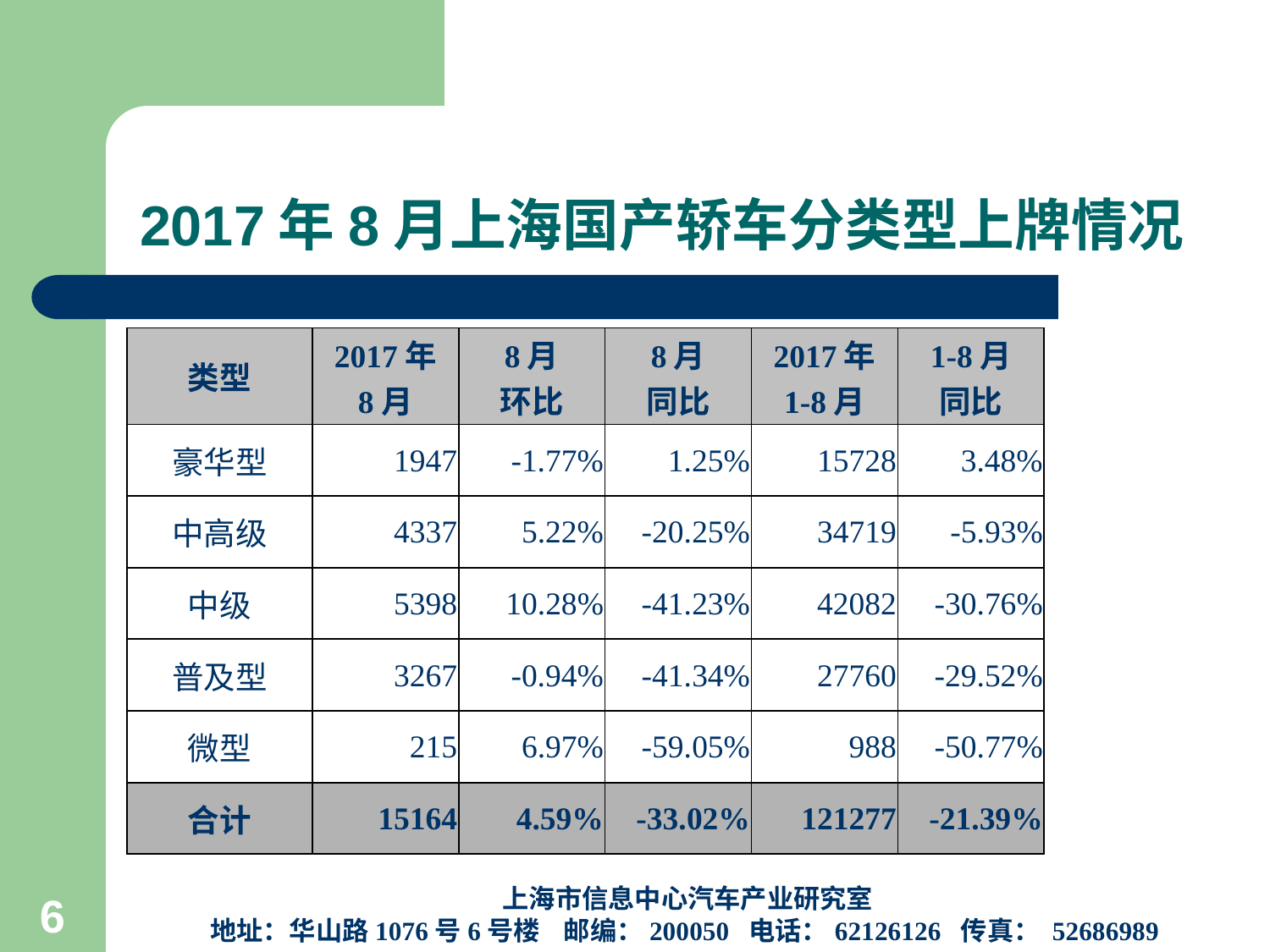

# 2017年8月上海国产轿车分类型上牌情况
| 类型 | 2017年 8月 | 8月 环比 | 8月 同比 | 2017年 1-8月 | 1-8月 同比 |
| --- | --- | --- | --- | --- | --- |
| 豪华型 | 1947 | -1.77% | 1.25% | 15728 | 3.48% |
| 中高级 | 4337 | 5.22% | -20.25% | 34719 | -5.93% |
| 中级 | 5398 | 10.28% | -41.23% | 42082 | -30.76% |
| 普及型 | 3267 | -0.94% | -41.34% | 27760 | -29.52% |
| 微型 | 215 | 6.97% | -59.05% | 988 | -50.77% |
| 合计 | 15164 | 4.59% | -33.02% | 121277 | -21.39% |
上海市信息中心汽车产业研究室
地址：华山路1076号6号楼    邮编：200050  电话：62126126  传真： 52686989
6